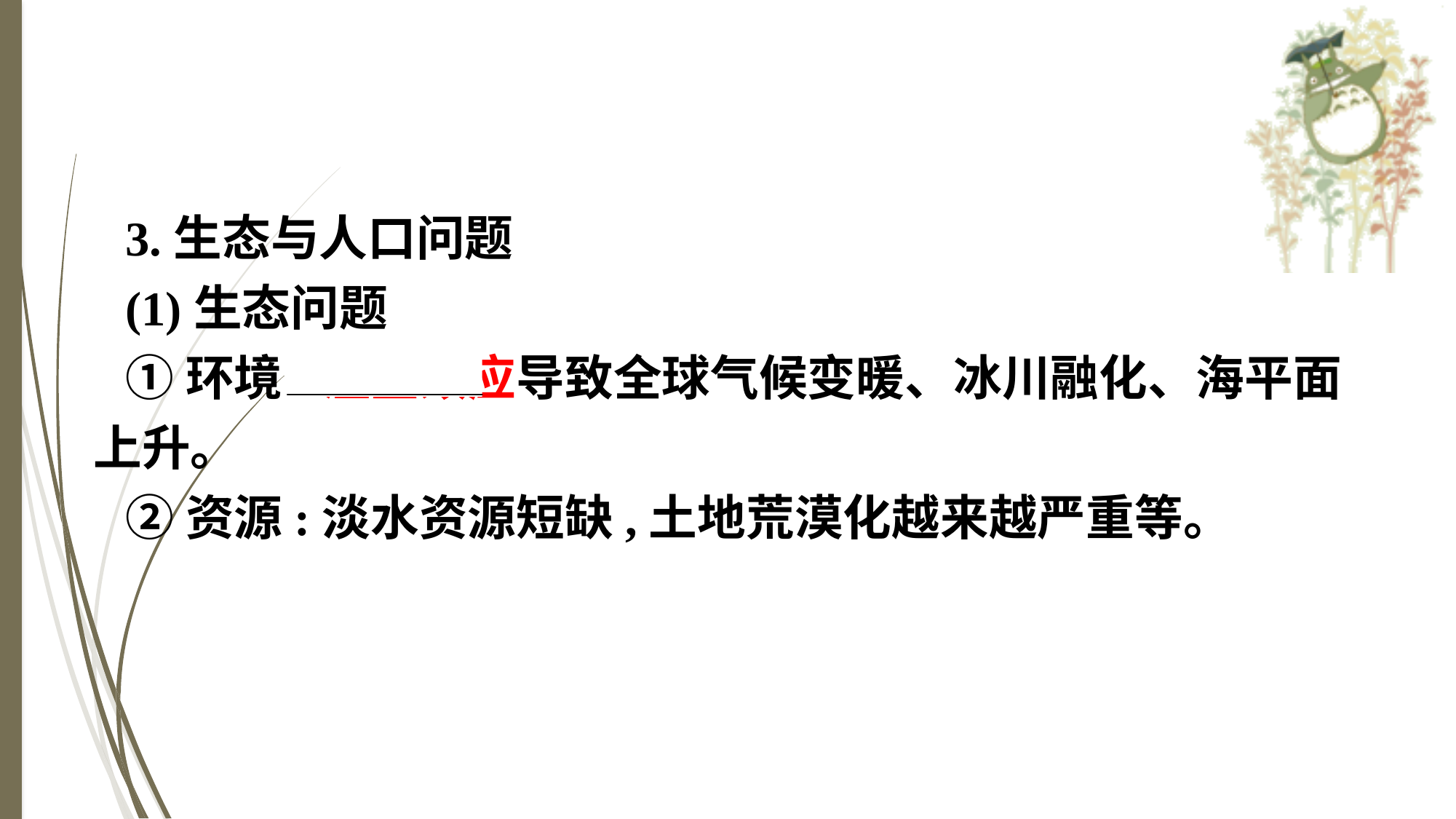

3.生态与人口问题
(1)生态问题
①环境:温室效应导致全球气候变暖、冰川融化、海平面上升。
②资源:淡水资源短缺,土地荒漠化越来越严重等。